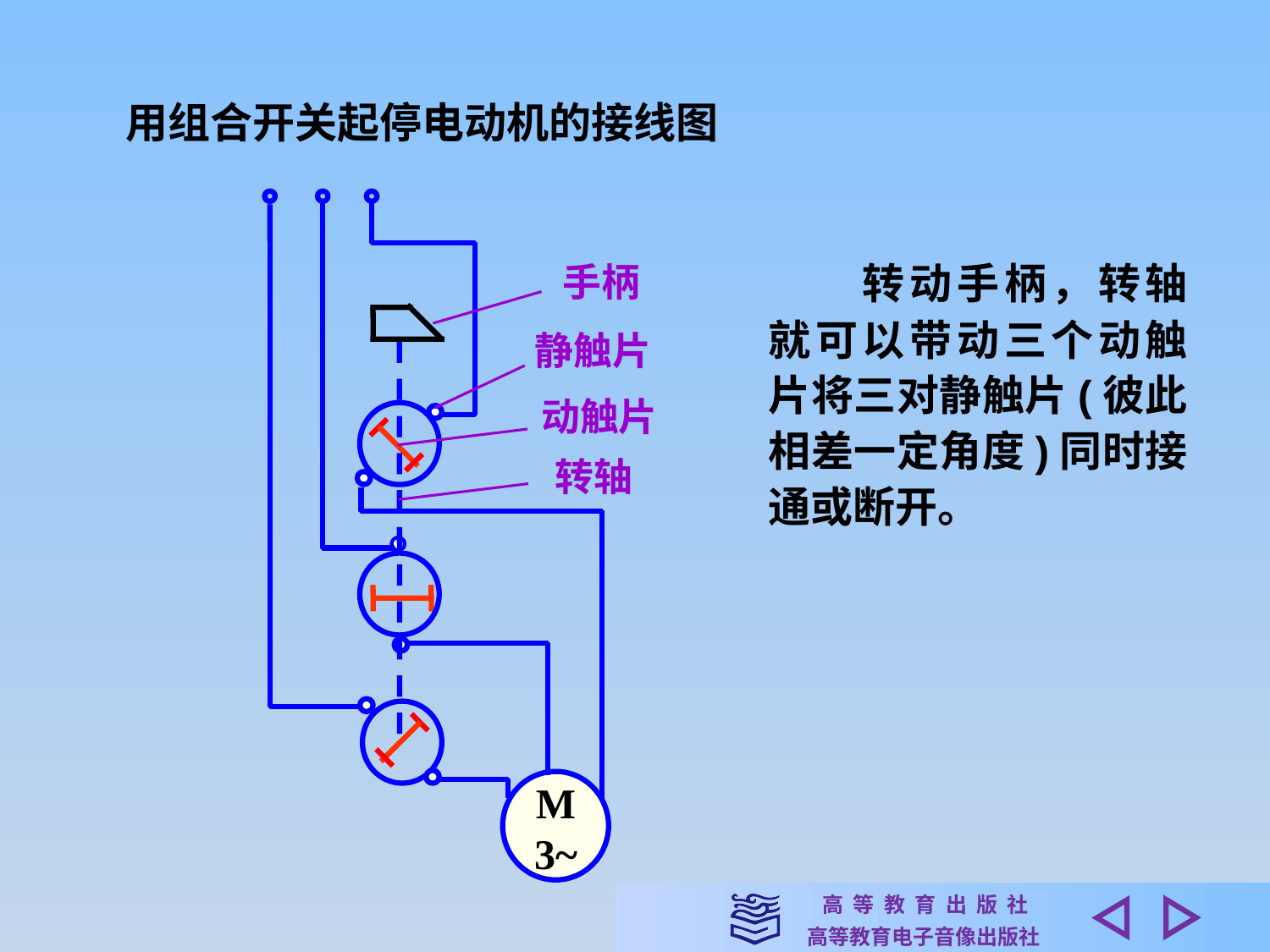

用组合开关起停电动机的接线图

M
3~

　　转动手柄，转轴就可以带动三个动触片将三对静触片(彼此相差一定角度)同时接通或断开。
手柄

静触片

动触片

转轴